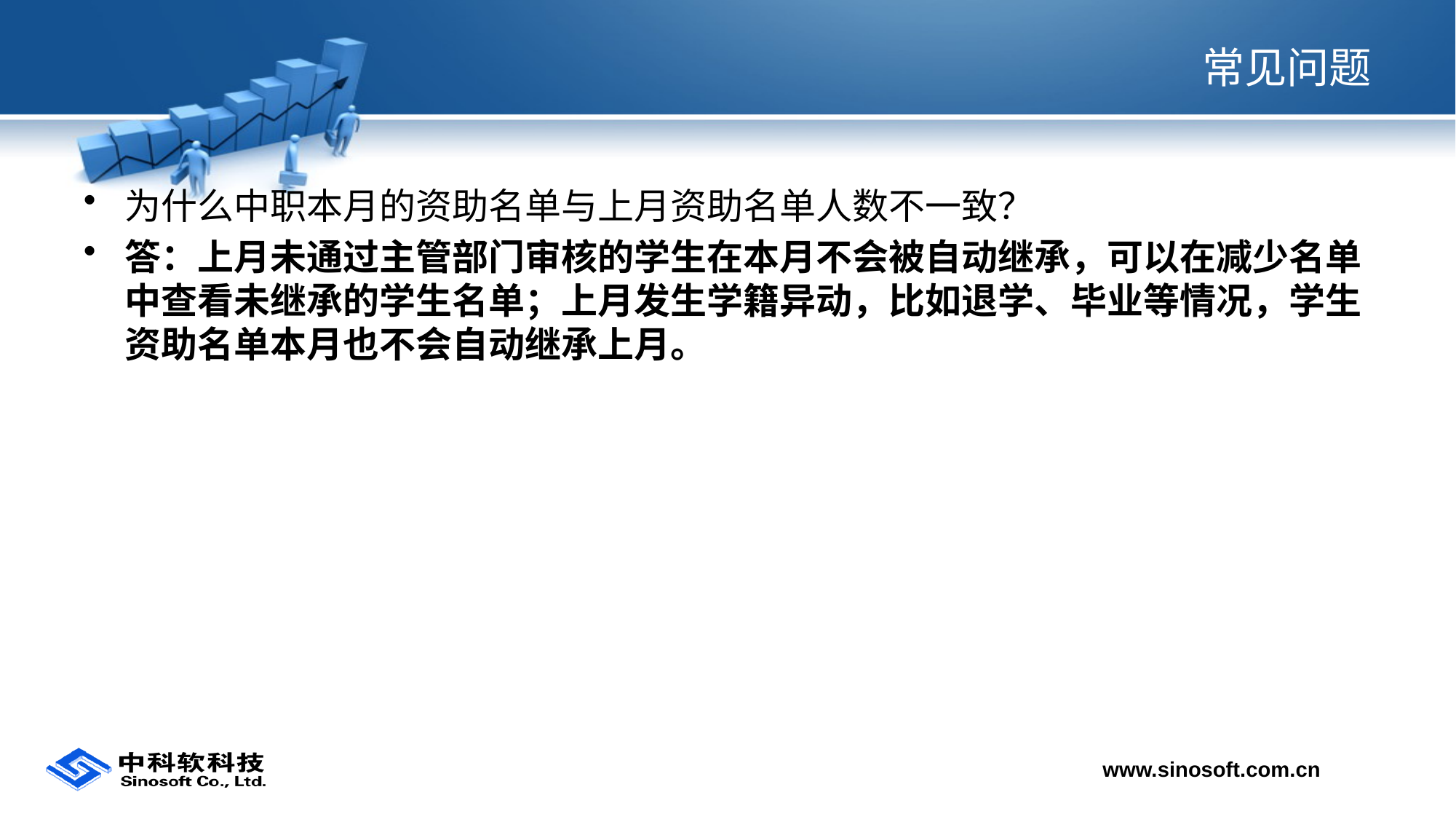

# 常见问题
为什么中职本月的资助名单与上月资助名单人数不一致？
答：上月未通过主管部门审核的学生在本月不会被自动继承，可以在减少名单中查看未继承的学生名单；上月发生学籍异动，比如退学、毕业等情况，学生资助名单本月也不会自动继承上月。